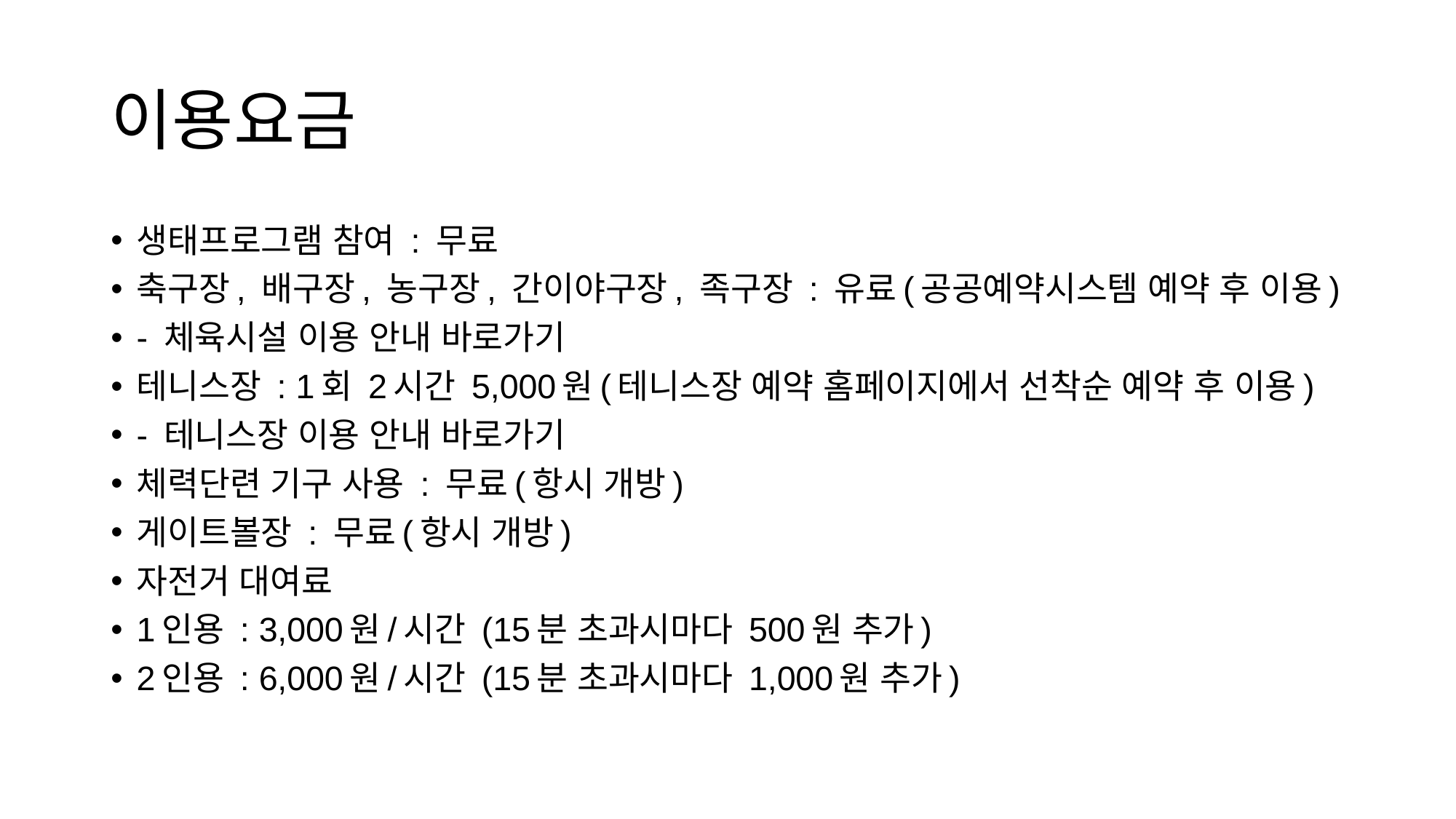

# 이용요금
생태프로그램 참여 : 무료
축구장, 배구장, 농구장, 간이야구장, 족구장 : 유료(공공예약시스템 예약 후 이용)
- 체육시설 이용 안내 바로가기
테니스장 : 1회 2시간 5,000원(테니스장 예약 홈페이지에서 선착순 예약 후 이용)
- 테니스장 이용 안내 바로가기
체력단련 기구 사용 : 무료(항시 개방)
게이트볼장 : 무료(항시 개방)
자전거 대여료
1인용 : 3,000원/시간 (15분 초과시마다 500원 추가)
2인용 : 6,000원/시간 (15분 초과시마다 1,000원 추가)